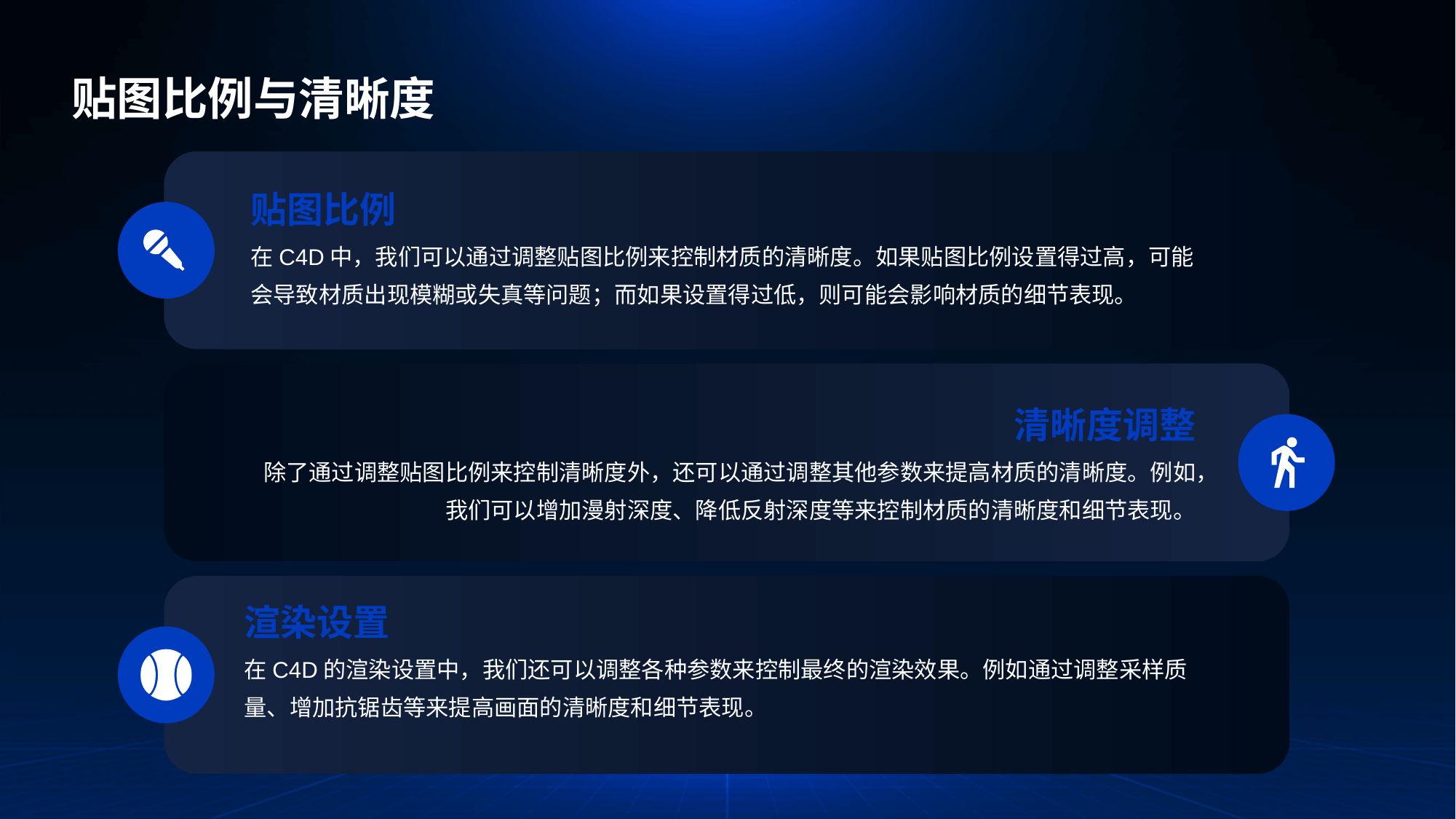

贴图比例与清晰度

贴图比例

在C4D中，我们可以通过调整贴图比例来控制材质的清晰度。如果贴图比例设置得过高，可能会导致材质出现模糊或失真等问题；而如果设置得过低，则可能会影响材质的细节表现。

清晰度调整

除了通过调整贴图比例来控制清晰度外，还可以通过调整其他参数来提高材质的清晰度。例如，我们可以增加漫射深度、降低反射深度等来控制材质的清晰度和细节表现。

渲染设置

在C4D的渲染设置中，我们还可以调整各种参数来控制最终的渲染效果。例如通过调整采样质量、增加抗锯齿等来提高画面的清晰度和细节表现。